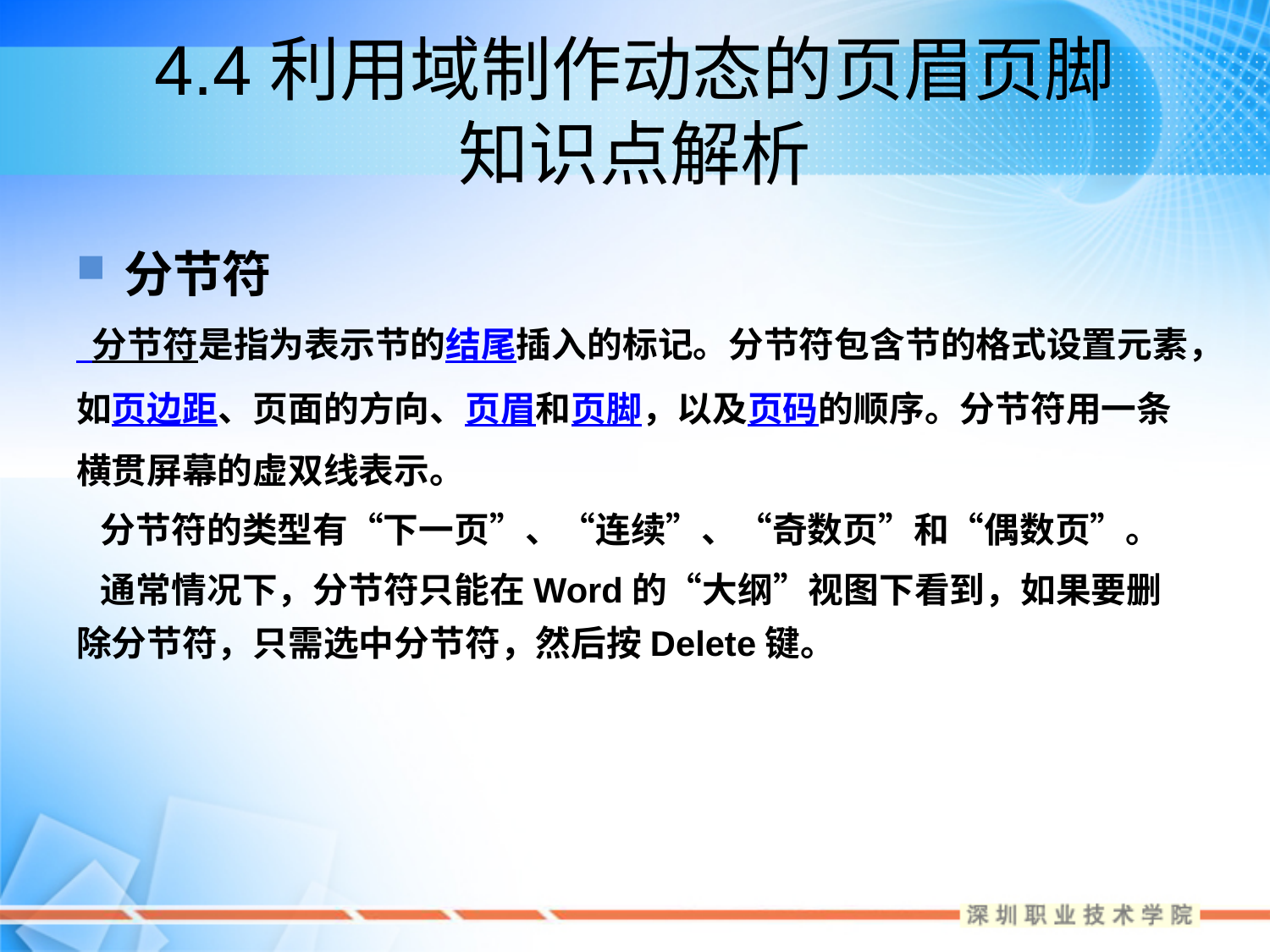

# 4.4利用域制作动态的页眉页脚 知识点解析
分节符
  分节符是指为表示节的结尾插入的标记。分节符包含节的格式设置元素，如页边距、页面的方向、页眉和页脚，以及页码的顺序。分节符用一条横贯屏幕的虚双线表示。
  分节符的类型有“下一页”、“连续”、“奇数页”和“偶数页”。
  通常情况下，分节符只能在Word的“大纲”视图下看到，如果要删除分节符，只需选中分节符，然后按Delete键。